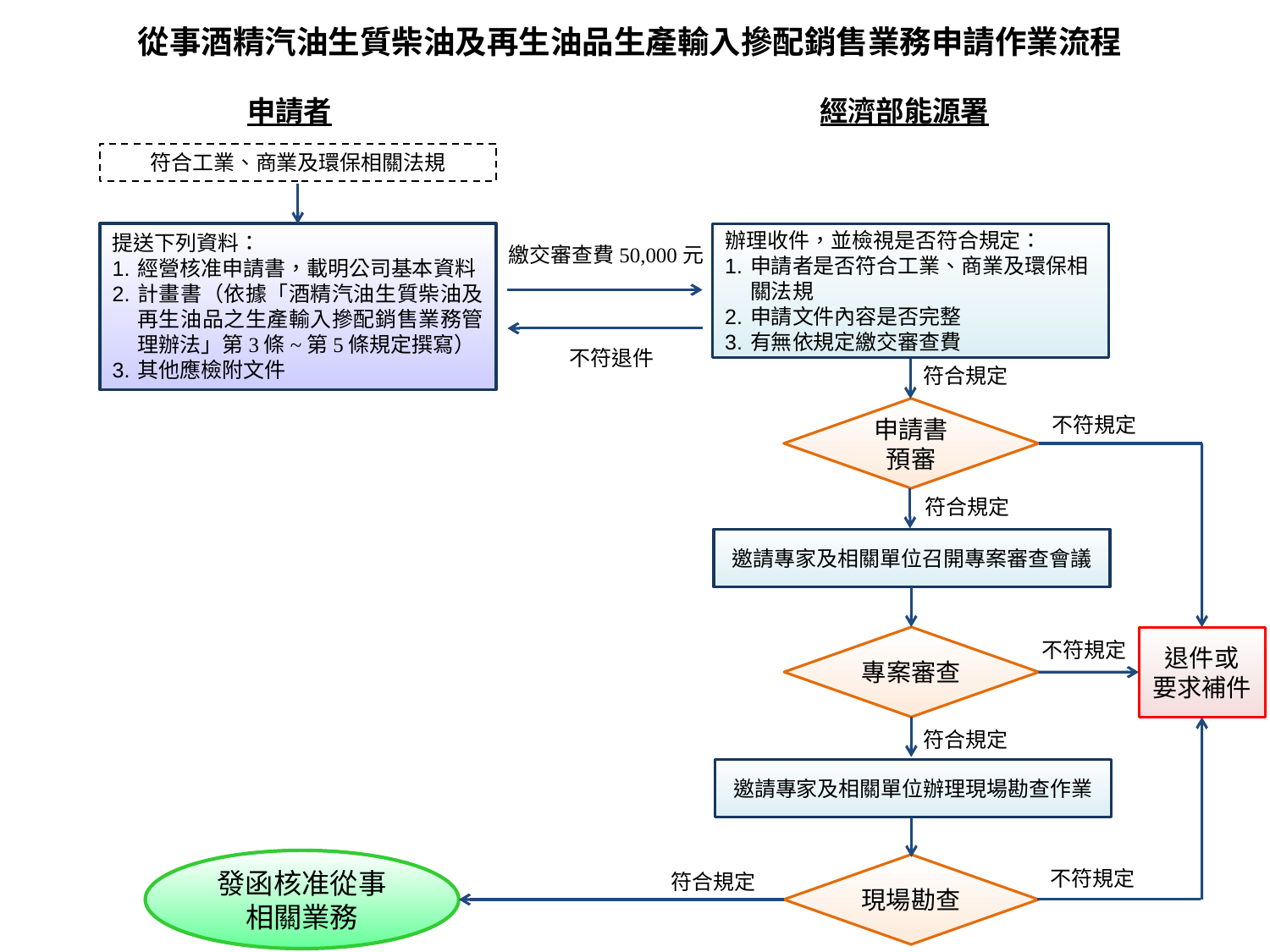

從事酒精汽油生質柴油及再生油品生產輸入摻配銷售業務申請作業流程
申請者
經濟部能源署
符合工業、商業及環保相關法規
提送下列資料：
經營核准申請書，載明公司基本資料
計畫書（依據「酒精汽油生質柴油及再生油品之生產輸入摻配銷售業務管理辦法」第3條~第5條規定撰寫）
其他應檢附文件
辦理收件，並檢視是否符合規定：
申請者是否符合工業、商業及環保相關法規
申請文件內容是否完整
有無依規定繳交審查費
繳交審查費50,000元
不符退件
符合規定
申請書
預審
不符規定
符合規定
邀請專家及相關單位召開專案審查會議
專案審查
退件或
要求補件
不符規定
符合規定
邀請專家及相關單位辦理現場勘查作業
發函核准從事
相關業務
現場勘查
不符規定
符合規定